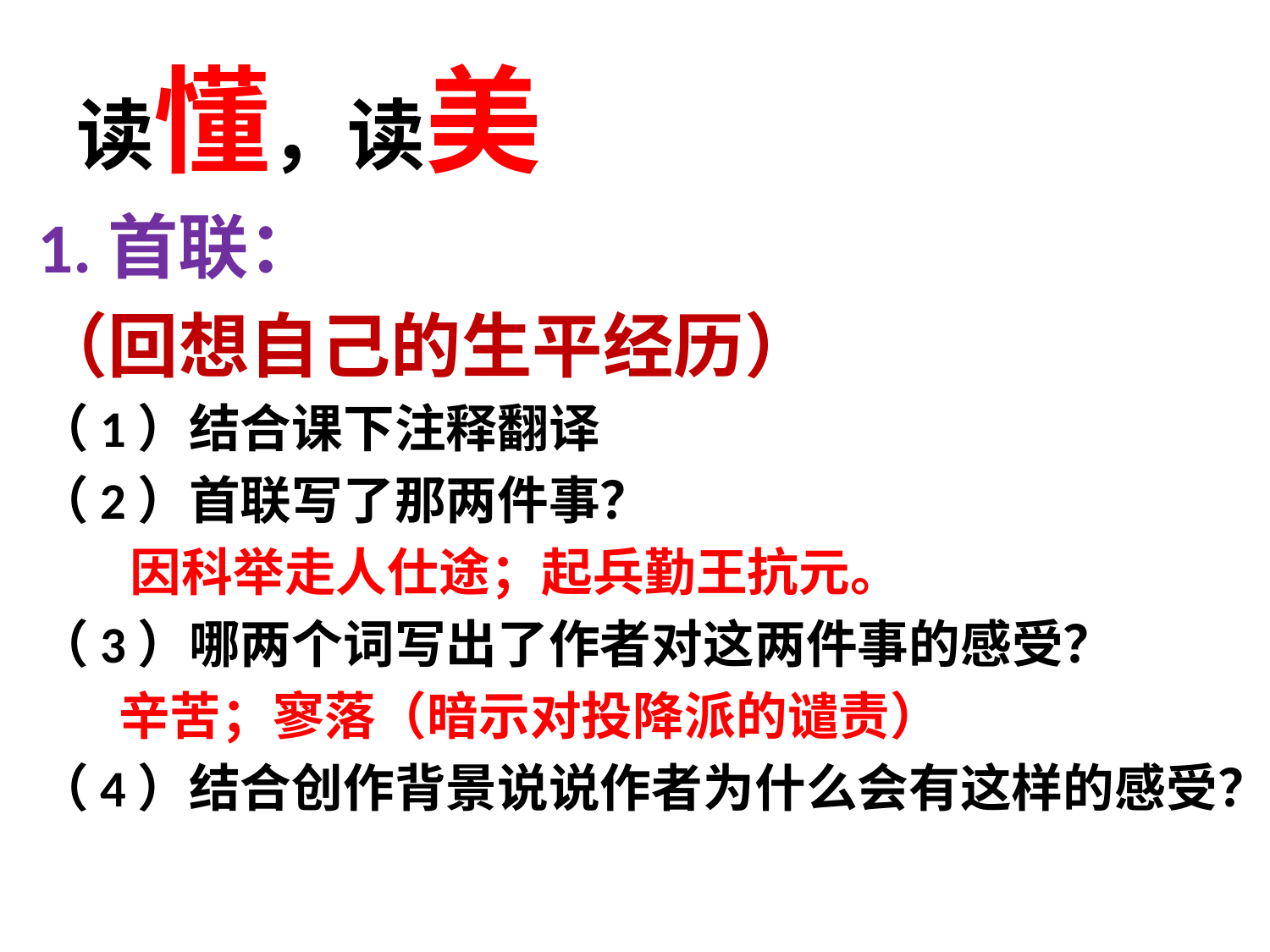

# 读懂，读美
1.首联：
（回想自己的生平经历）
（1）结合课下注释翻译
（2）首联写了那两件事？
       因科举走人仕途；起兵勤王抗元。
（3）哪两个词写出了作者对这两件事的感受？
      辛苦；寥落（暗示对投降派的谴责）
（4）结合创作背景说说作者为什么会有这样的感受？